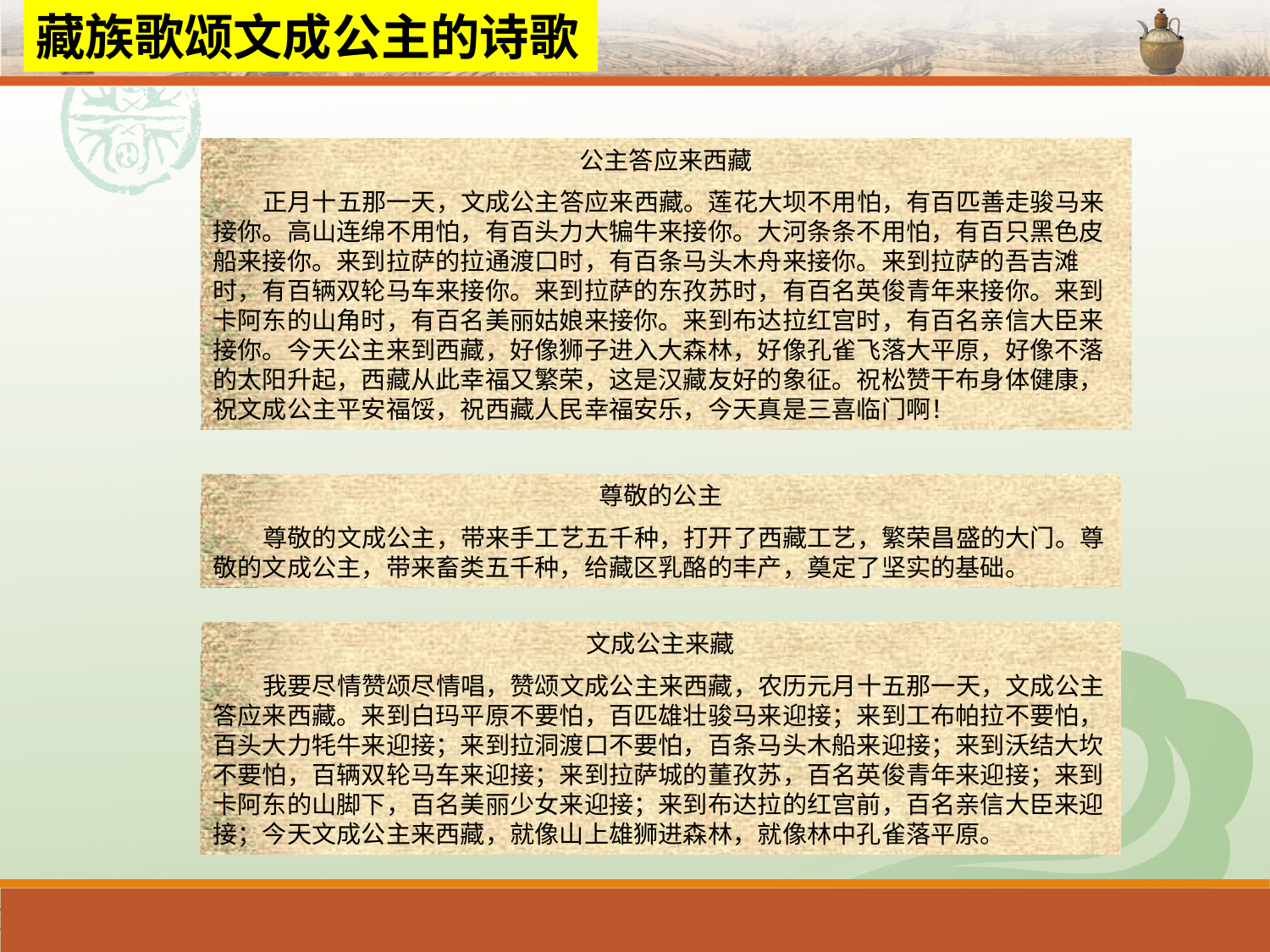

藏族歌颂文成公主的诗歌
公主答应来西藏
        正月十五那一天，文成公主答应来西藏。莲花大坝不用怕，有百匹善走骏马来接你。高山连绵不用怕，有百头力大犏牛来接你。大河条条不用怕，有百只黑色皮船来接你。来到拉萨的拉通渡口时，有百条马头木舟来接你。来到拉萨的吾吉滩时，有百辆双轮马车来接你。来到拉萨的东孜苏时，有百名英俊青年来接你。来到卡阿东的山角时，有百名美丽姑娘来接你。来到布达拉红宫时，有百名亲信大臣来接你。今天公主来到西藏，好像狮子进入大森林，好像孔雀飞落大平原，好像不落的太阳升起，西藏从此幸福又繁荣，这是汉藏友好的象征。祝松赞干布身体健康，祝文成公主平安福馁，祝西藏人民幸福安乐，今天真是三喜临门啊！
尊敬的公主
        尊敬的文成公主，带来手工艺五千种，打开了西藏工艺，繁荣昌盛的大门。尊敬的文成公主，带来畜类五千种，给藏区乳酪的丰产，奠定了坚实的基础。
文成公主来藏
        我要尽情赞颂尽情唱，赞颂文成公主来西藏，农历元月十五那一天，文成公主答应来西藏。来到白玛平原不要怕，百匹雄壮骏马来迎接；来到工布帕拉不要怕，百头大力牦牛来迎接；来到拉洞渡口不要怕，百条马头木船来迎接；来到沃结大坎不要怕，百辆双轮马车来迎接；来到拉萨城的董孜苏，百名英俊青年来迎接；来到卡阿东的山脚下，百名美丽少女来迎接；来到布达拉的红宫前，百名亲信大臣来迎接；今天文成公主来西藏，就像山上雄狮进森林，就像林中孔雀落平原。